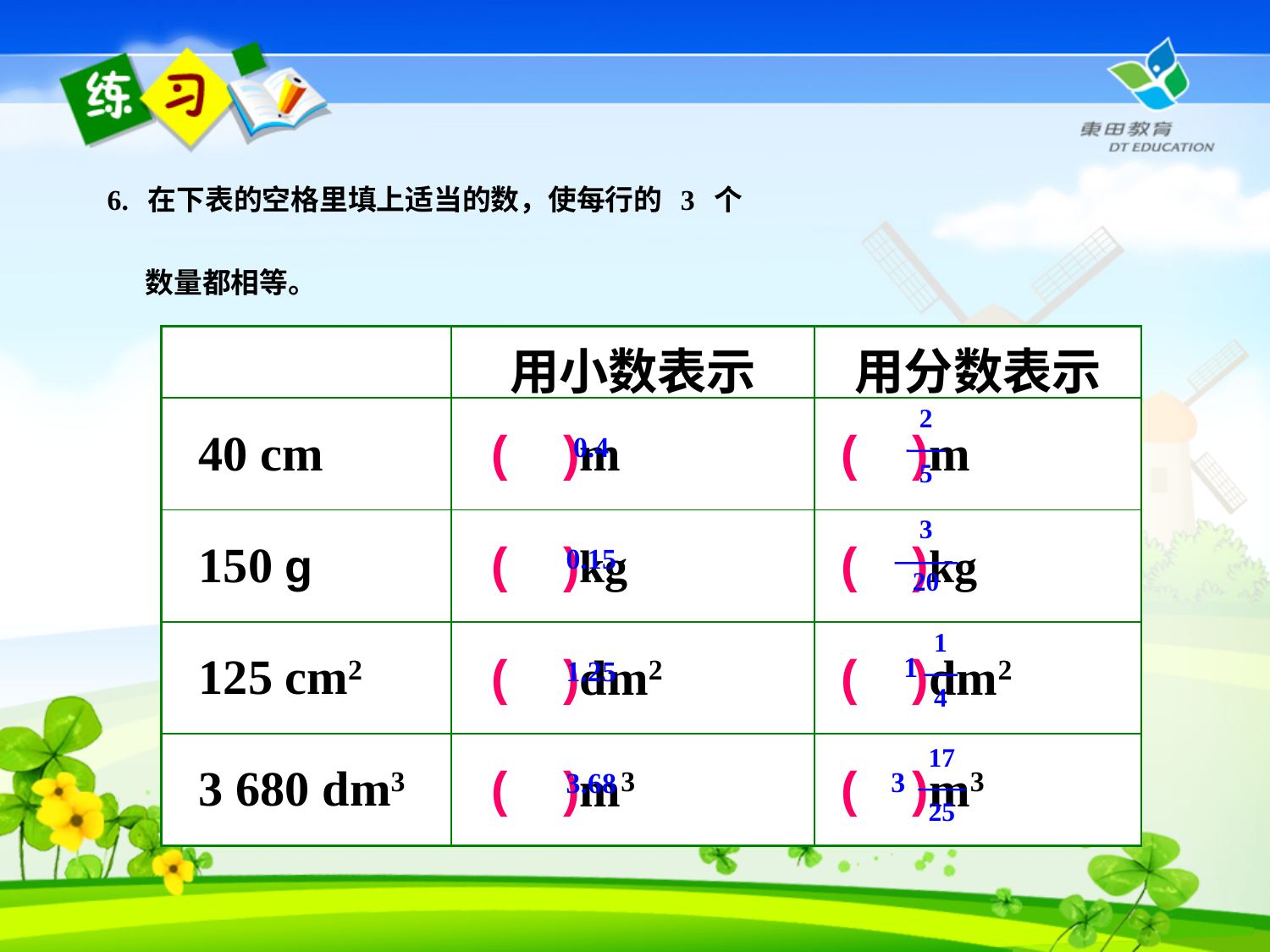

6. 在下表的空格里填上适当的数，使每行的 3 个
    数量都相等。
|  | 用小数表示 | 用分数表示 |
| --- | --- | --- |
| 40 cm | ( )m | ( )m |
| 150 g | ( )kg | ( )kg |
| 125 cm2 | ( )dm2 | ( )dm2 |
| 3 680 dm3 | ( )m3 | ( )m3 |
2
5

0.4
3
20

0.15
1
4

1
1.25
17
25

3
3.68